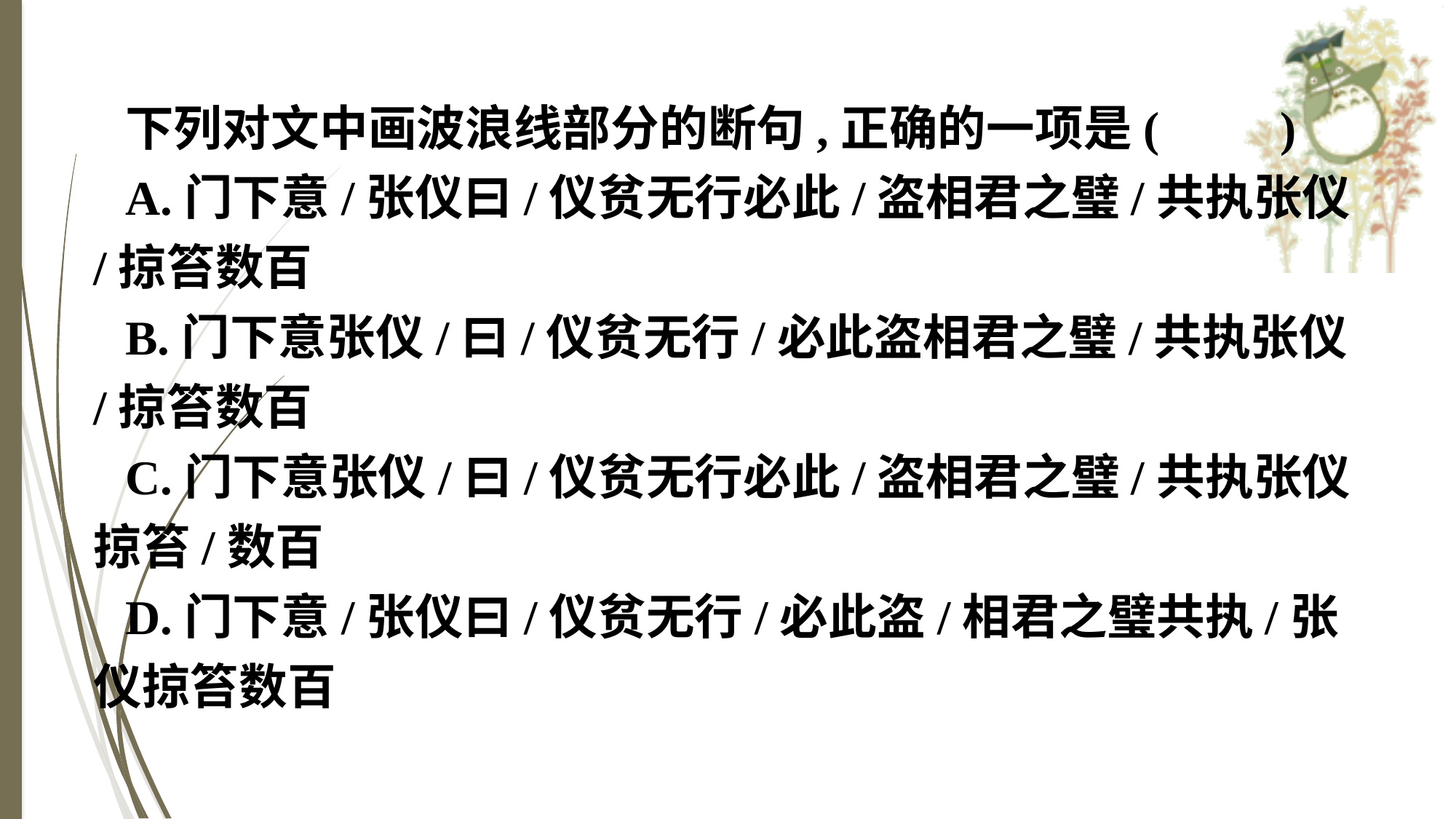

下列对文中画波浪线部分的断句,正确的一项是(　　)
A.门下意/张仪曰/仪贫无行必此/盗相君之璧/共执张仪/掠笞数百
B.门下意张仪/曰/仪贫无行/必此盗相君之璧/共执张仪/掠笞数百
C.门下意张仪/曰/仪贫无行必此/盗相君之璧/共执张仪掠笞/数百
D.门下意/张仪曰/仪贫无行/必此盗/相君之璧共执/张仪掠笞数百